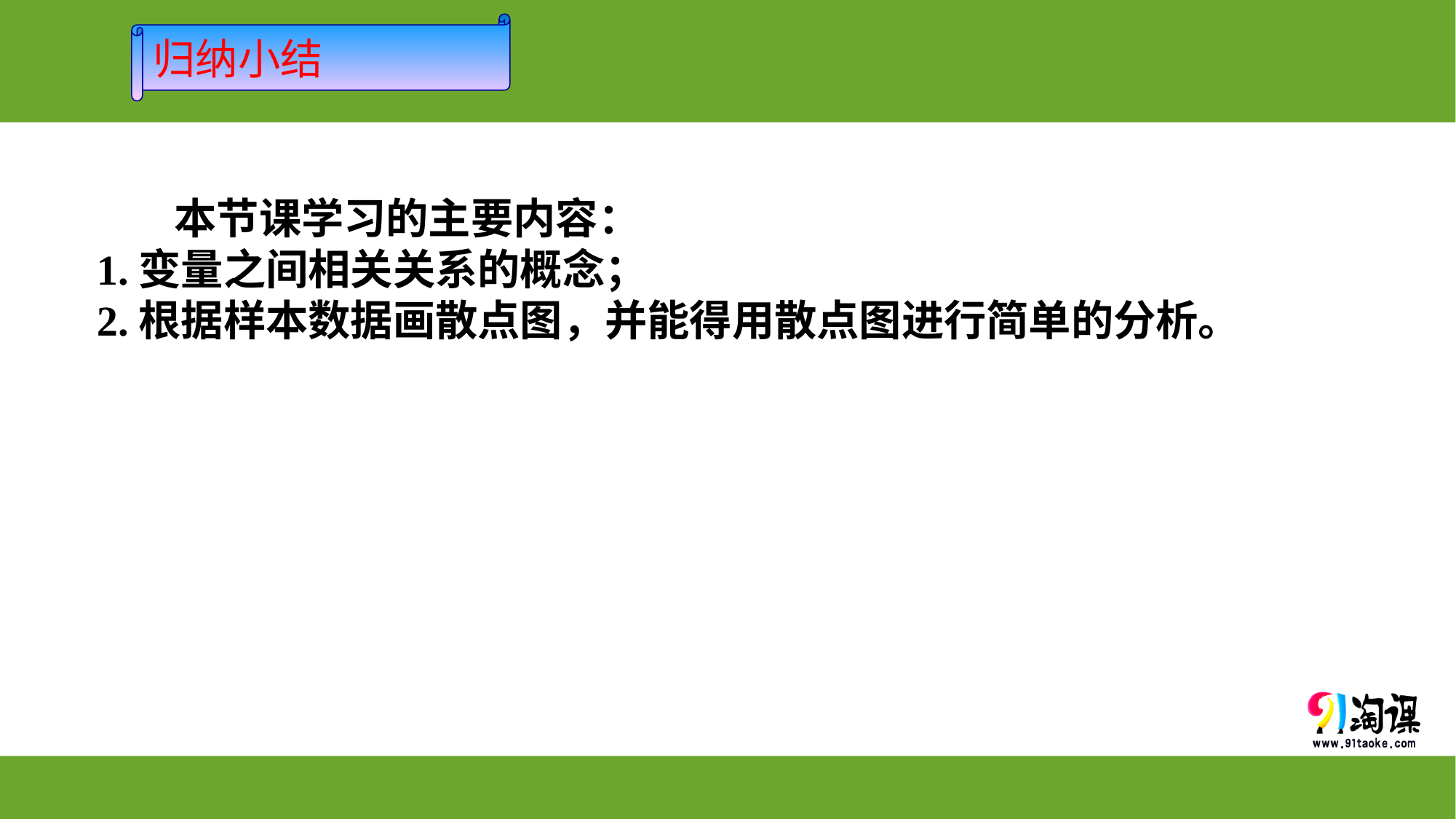

归纳小结
       本节课学习的主要内容：
1.变量之间相关关系的概念；
2.根据样本数据画散点图，并能得用散点图进行简单的分析。